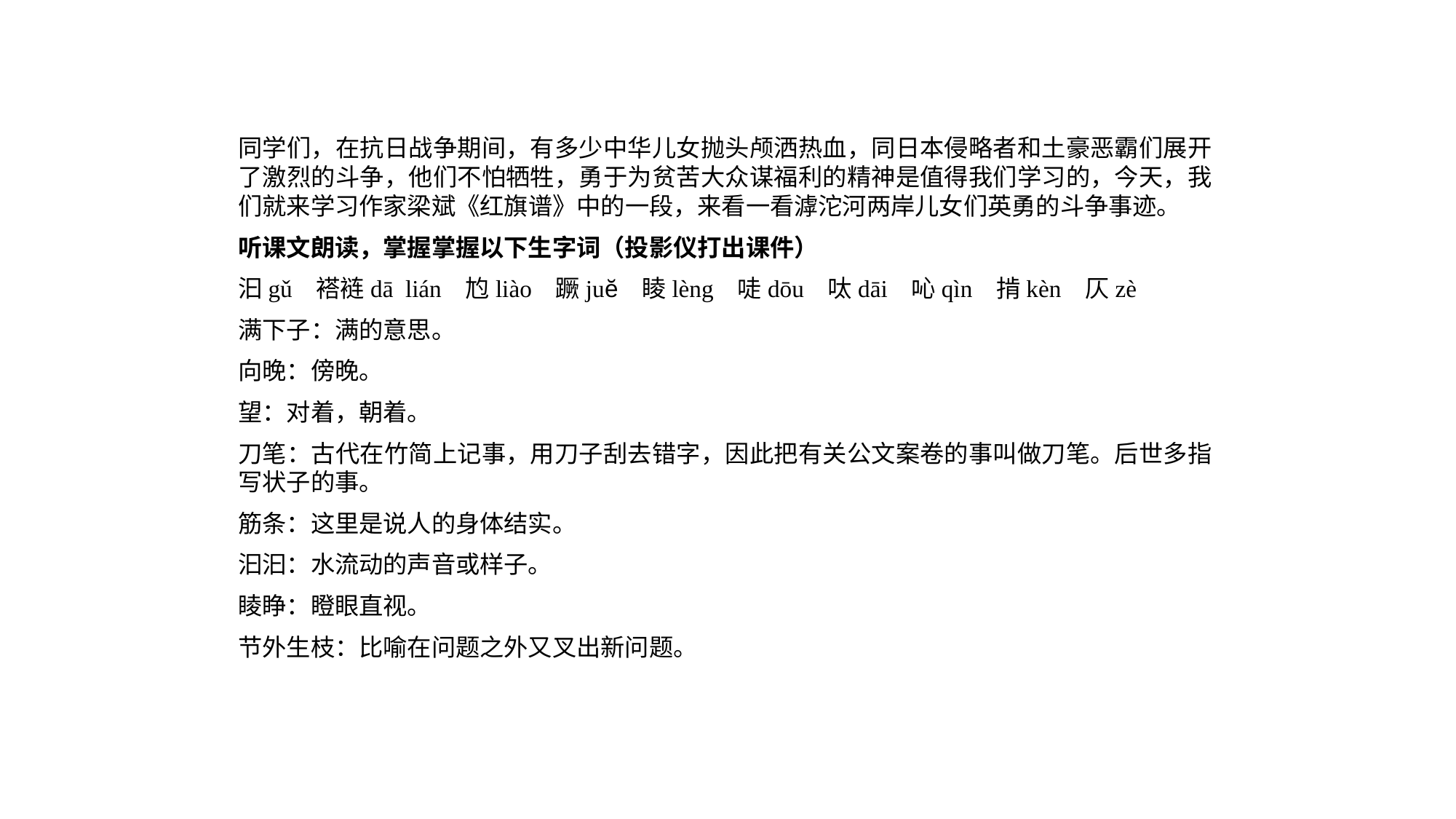

同学们，在抗日战争期间，有多少中华儿女抛头颅洒热血，同日本侵略者和土豪恶霸们展开了激烈的斗争，他们不怕牺牲，勇于为贫苦大众谋福利的精神是值得我们学习的，今天，我们就来学习作家梁斌《红旗谱》中的一段，来看一看滹沱河两岸儿女们英勇的斗争事迹。
听课文朗读，掌握掌握以下生字词（投影仪打出课件）
汩gǔ   褡裢dā  lián   尥liào   蹶juĕ   睖lèng   唗dōu   呔dāi   吣qìn   掯kèn   仄zè
满下子：满的意思。
向晚：傍晚。
望：对着，朝着。
刀笔：古代在竹简上记事，用刀子刮去错字，因此把有关公文案卷的事叫做刀笔。后世多指写状子的事。
筋条：这里是说人的身体结实。
汩汩：水流动的声音或样子。
睖睁：瞪眼直视。
节外生枝：比喻在问题之外又叉出新问题。